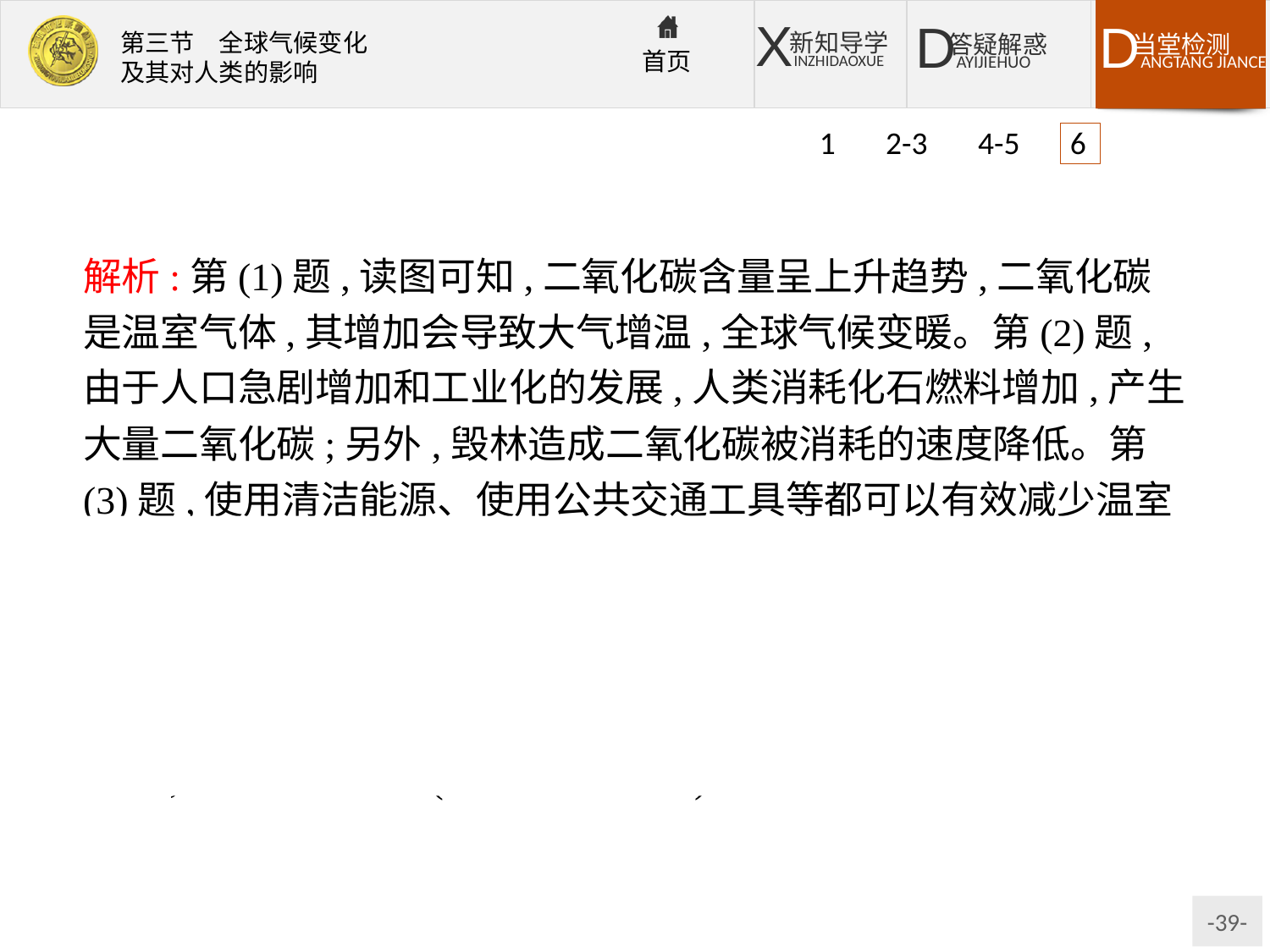

1       2-3       4-5       6

解析:第(1)题,读图可知,二氧化碳含量呈上升趋势,二氧化碳是温室气体,其增加会导致大气增温,全球气候变暖。第(2)题,由于人口急剧增加和工业化的发展,人类消耗化石燃料增加,产生大量二氧化碳;另外,毁林造成二氧化碳被消耗的速度降低。第(3)题,使用清洁能源、使用公共交通工具等都可以有效减少温室气体的排放。
答案:(1)呈上升趋势。全球气候变暖。
(2)燃烧化石燃料;毁林。
(3)使用清洁能源,使用公共交通工具,提高能源利用率,植树造林,绿色出行等。(言之有理即可)